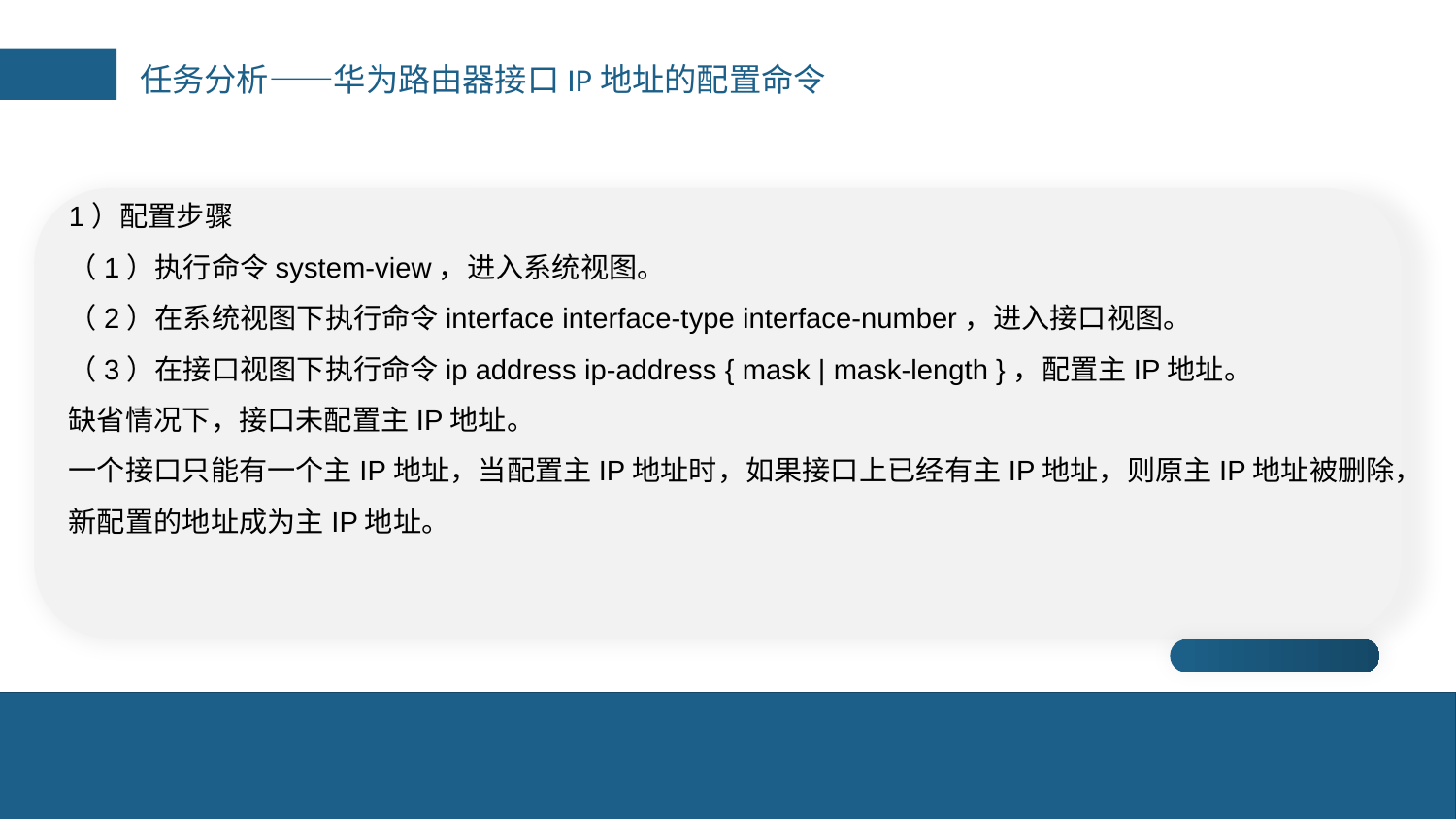

任务分析——华为路由器接口IP地址的配置命令
1）配置步骤
（1）执行命令system-view，进入系统视图。
（2）在系统视图下执行命令interface interface-type interface-number，进入接口视图。
（3）在接口视图下执行命令ip address ip-address { mask | mask-length }，配置主IP地址。
缺省情况下，接口未配置主IP地址。
一个接口只能有一个主IP地址，当配置主IP地址时，如果接口上已经有主IP地址，则原主IP地址被删除，新配置的地址成为主IP地址。